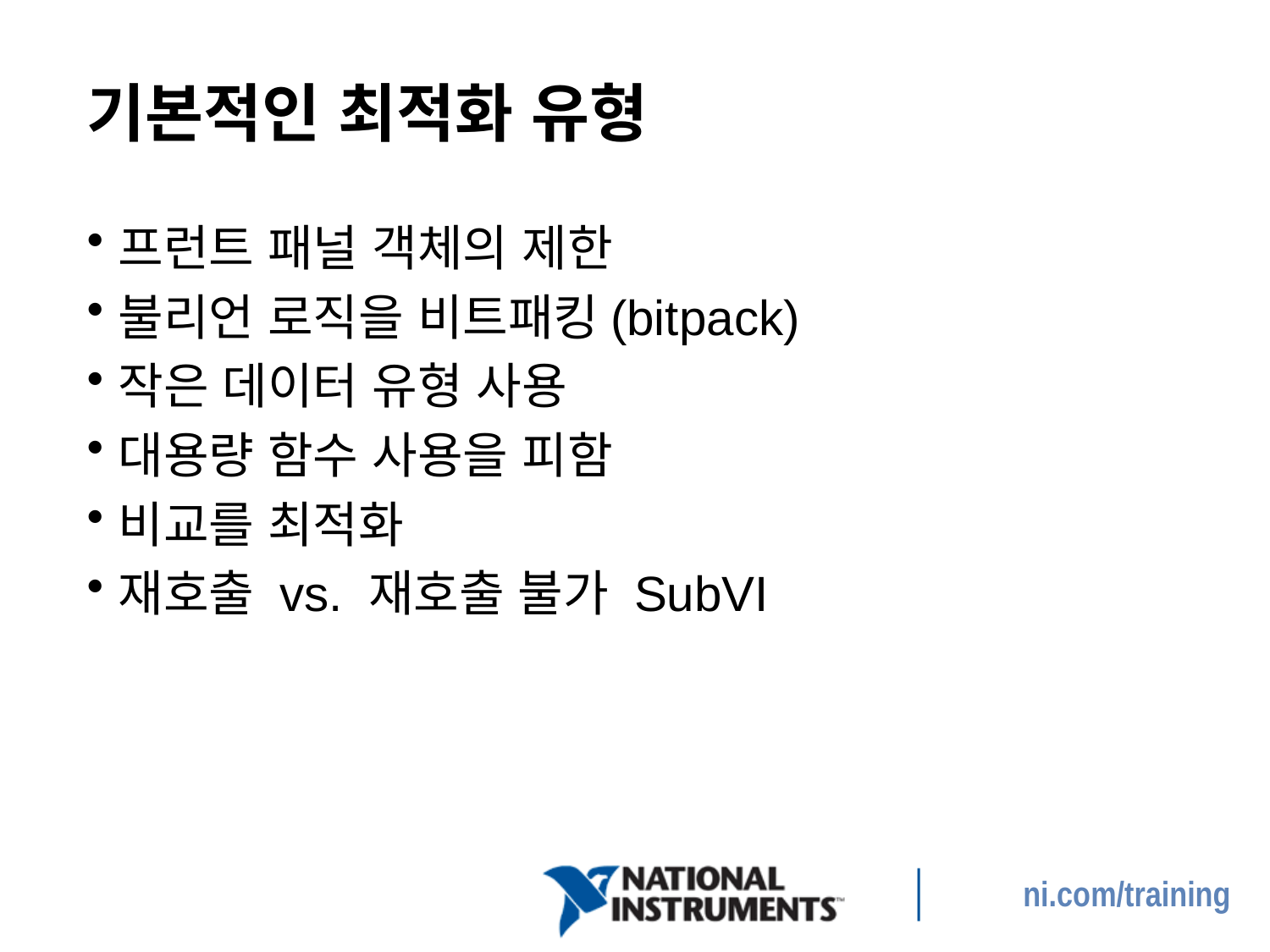

# 기본적인 최적화 유형
프런트 패널 객체의 제한
불리언 로직을 비트패킹(bitpack)
작은 데이터 유형 사용
대용량 함수 사용을 피함
비교를 최적화
재호출 vs. 재호출 불가 SubVI